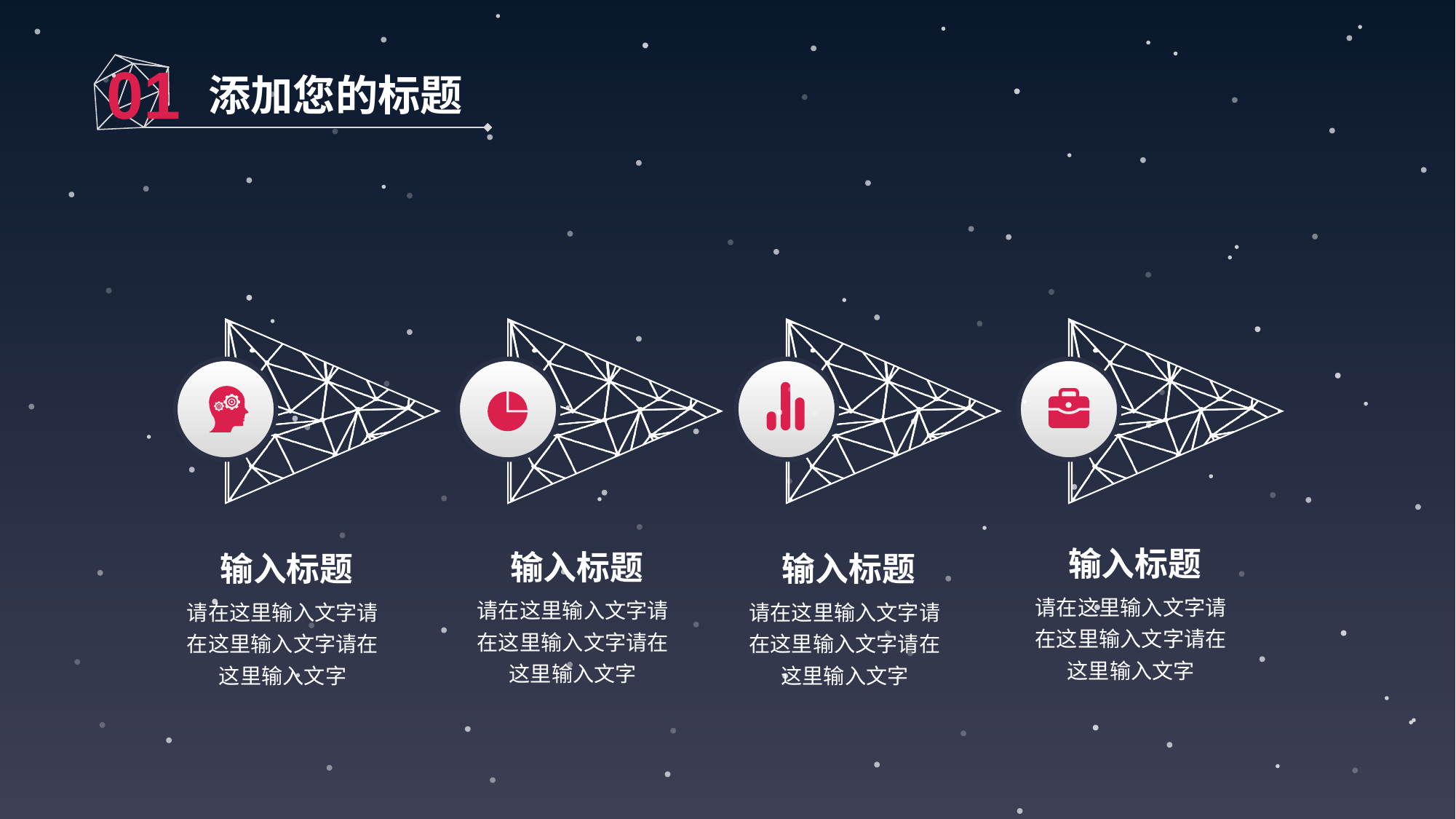

01

添加您的标题

输入标题
输入标题
输入标题
输入标题
请在这里输入文字请在这里输入文字请在这里输入文字
请在这里输入文字请在这里输入文字请在这里输入文字
请在这里输入文字请在这里输入文字请在这里输入文字
请在这里输入文字请在这里输入文字请在这里输入文字